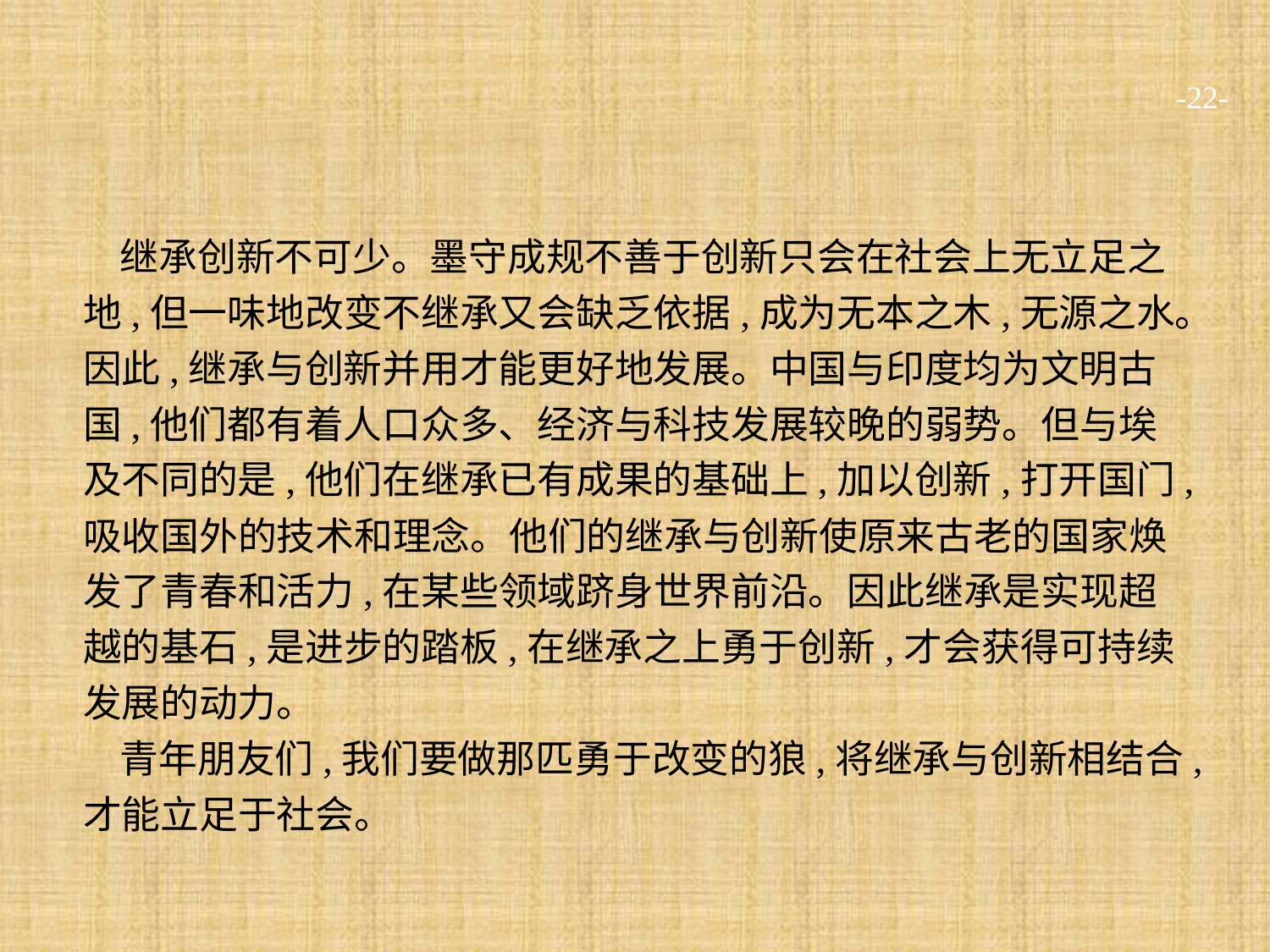

-22-
继承创新不可少。墨守成规不善于创新只会在社会上无立足之地,但一味地改变不继承又会缺乏依据,成为无本之木,无源之水。因此,继承与创新并用才能更好地发展。中国与印度均为文明古国,他们都有着人口众多、经济与科技发展较晚的弱势。但与埃及不同的是,他们在继承已有成果的基础上,加以创新,打开国门,吸收国外的技术和理念。他们的继承与创新使原来古老的国家焕发了青春和活力,在某些领域跻身世界前沿。因此继承是实现超越的基石,是进步的踏板,在继承之上勇于创新,才会获得可持续发展的动力。
青年朋友们,我们要做那匹勇于改变的狼,将继承与创新相结合,才能立足于社会。